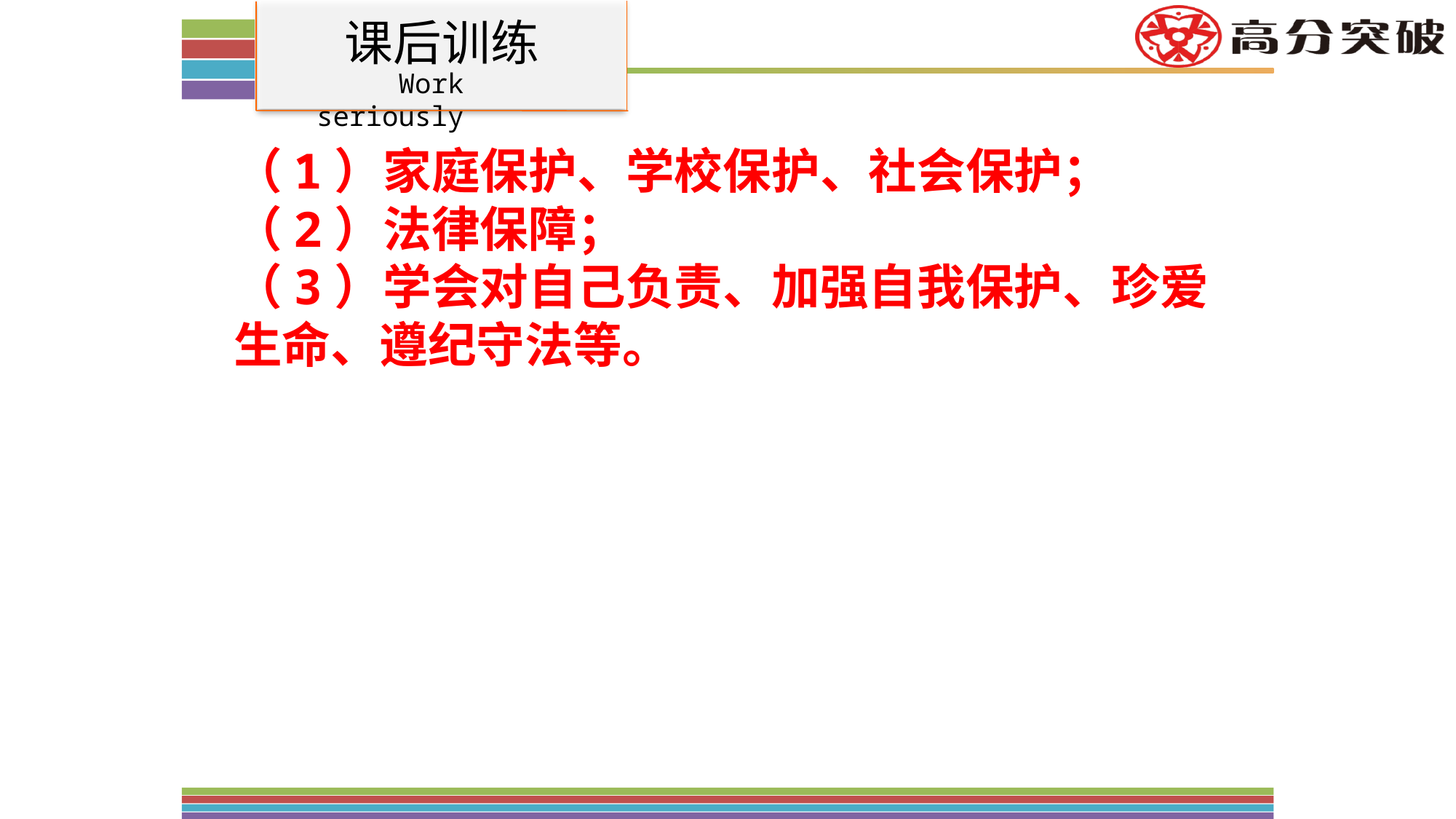

课后训练

     Work seriously

（1）家庭保护、学校保护、社会保护；
（2）法律保障；
（3）学会对自己负责、加强自我保护、珍爱生命、遵纪守法等。